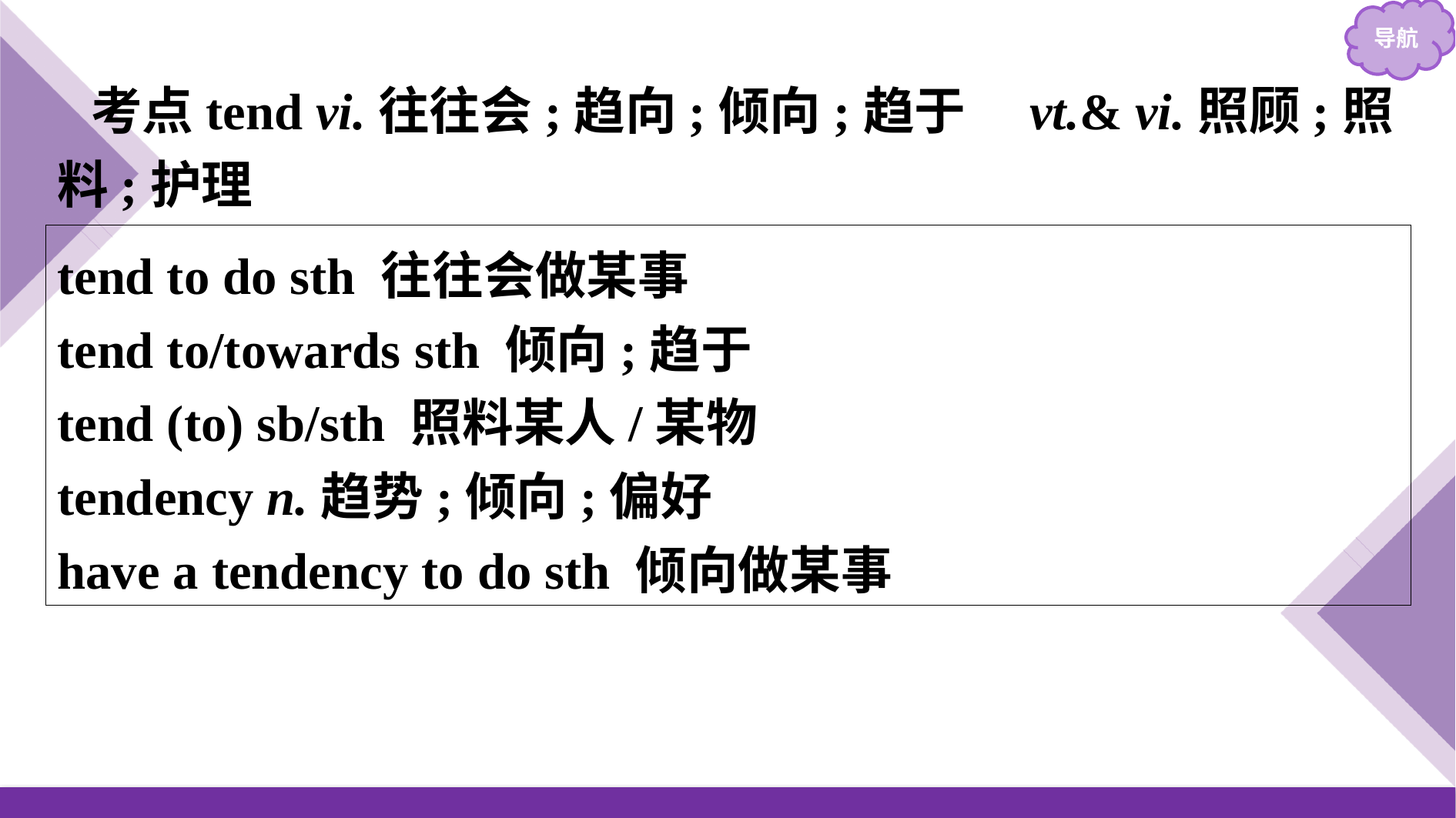

考点tend vi.往往会;趋向;倾向;趋于　vt.& vi.照顾;照料;护理
tend to do sth 往往会做某事
tend to/towards sth 倾向;趋于
tend (to) sb/sth 照料某人/某物
tendency n.趋势;倾向;偏好
have a tendency to do sth 倾向做某事